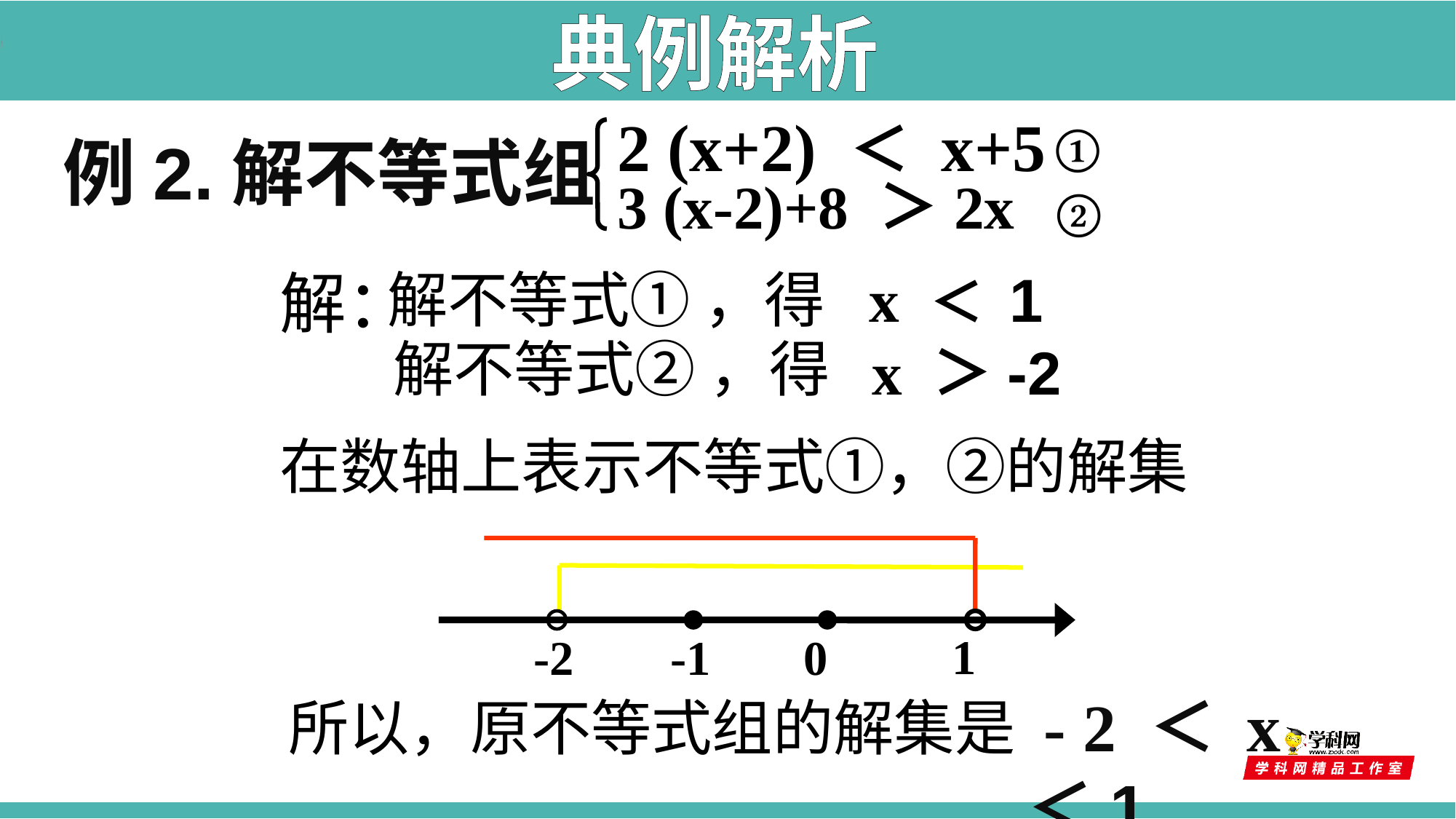

典例解析

2 (x+2) ＜ x+5
①

3 (x-2)+8 ＞2x
②
例2.解不等式组
解：
解不等式① ，得
x ＜ 1
解不等式② ，得
x ＞-2
在数轴上表示不等式①，②的解集

-2

-1

0

1

 - 2 ＜ x＜1
所以，原不等式组的解集是